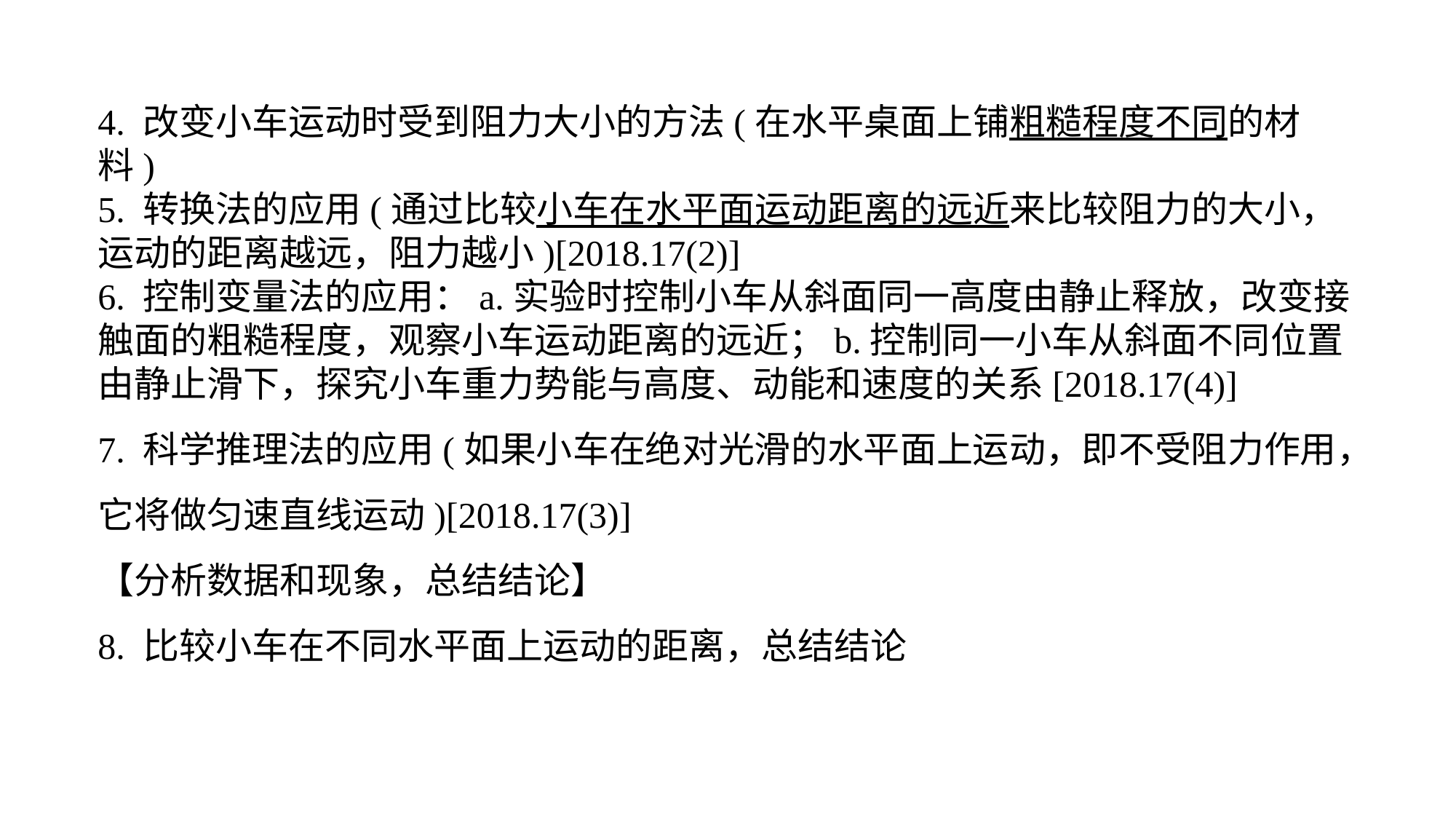

4. 改变小车运动时受到阻力大小的方法(在水平桌面上铺粗糙程度不同的材料)5. 转换法的应用(通过比较小车在水平面运动距离的远近来比较阻力的大小，运动的距离越远，阻力越小)[2018.17(2)]6. 控制变量法的应用：a.实验时控制小车从斜面同一高度由静止释放，改变接触面的粗糙程度，观察小车运动距离的远近；b.控制同一小车从斜面不同位置由静止滑下，探究小车重力势能与高度、动能和速度的关系[2018.17(4)]7. 科学推理法的应用(如果小车在绝对光滑的水平面上运动，即不受阻力作用，它将做匀速直线运动)[2018.17(3)]
【分析数据和现象，总结结论】8. 比较小车在不同水平面上运动的距离，总结结论